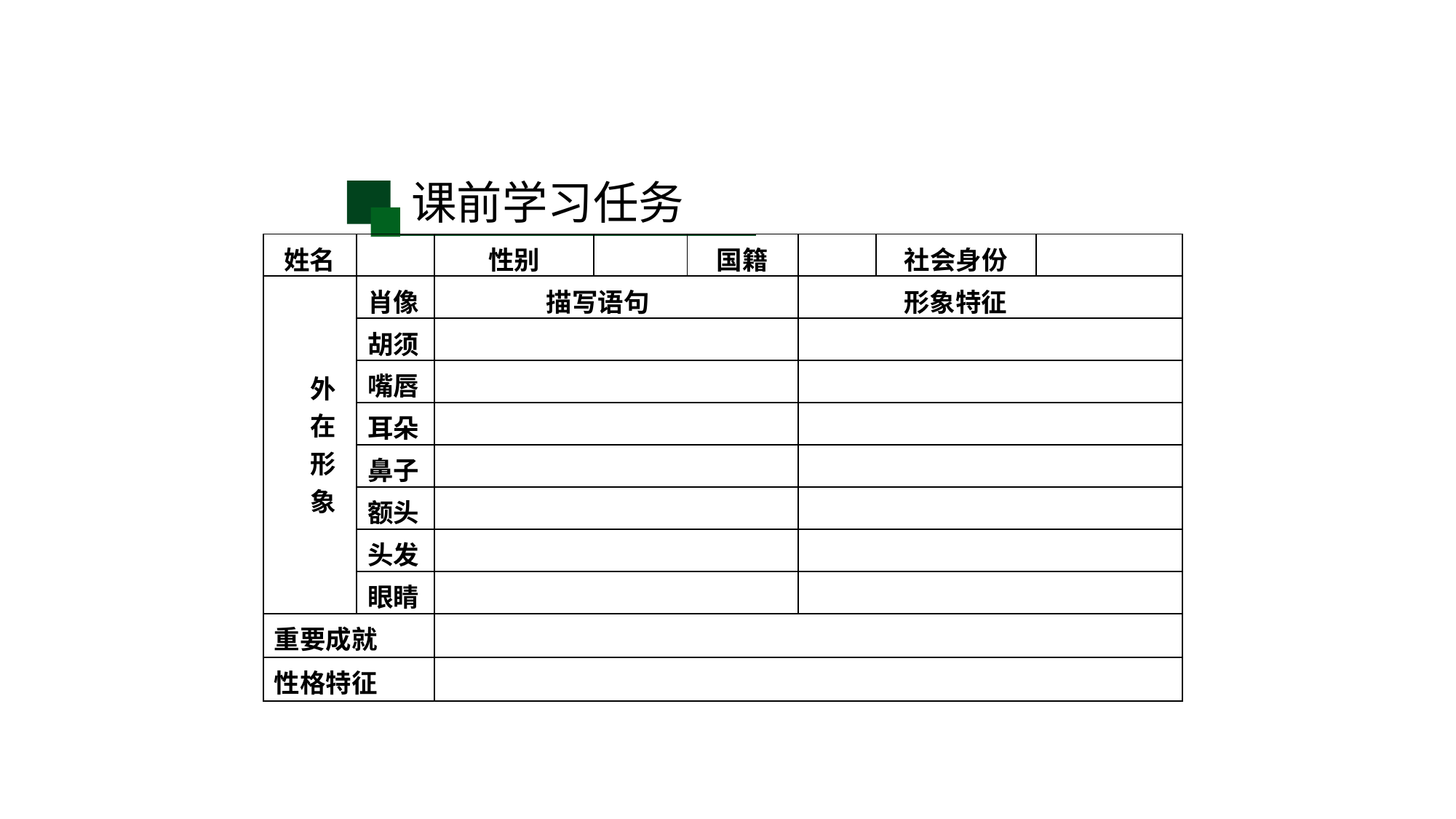

课前学习任务

| 姓名 |  | 性别 |  | 国籍 |  | 社会身份 |  |
| --- | --- | --- | --- | --- | --- | --- | --- |
| 外 在 形 象 | 肖像 | 描写语句 |  |  | 形象特征 |  |  |
|  | 胡须 |  |  |  |  |  |  |
|  | 嘴唇 |  |  |  |  |  |  |
|  | 耳朵 |  |  |  |  |  |  |
|  | 鼻子 |  |  |  |  |  |  |
|  | 额头 |  |  |  |  |  |  |
|  | 头发 |  |  |  |  |  |  |
|  | 眼睛 |  |  |  |  |  |  |
| 重要成就 |  |  |  |  |  |  |  |
| 性格特征 |  |  |  |  |  |  |  |